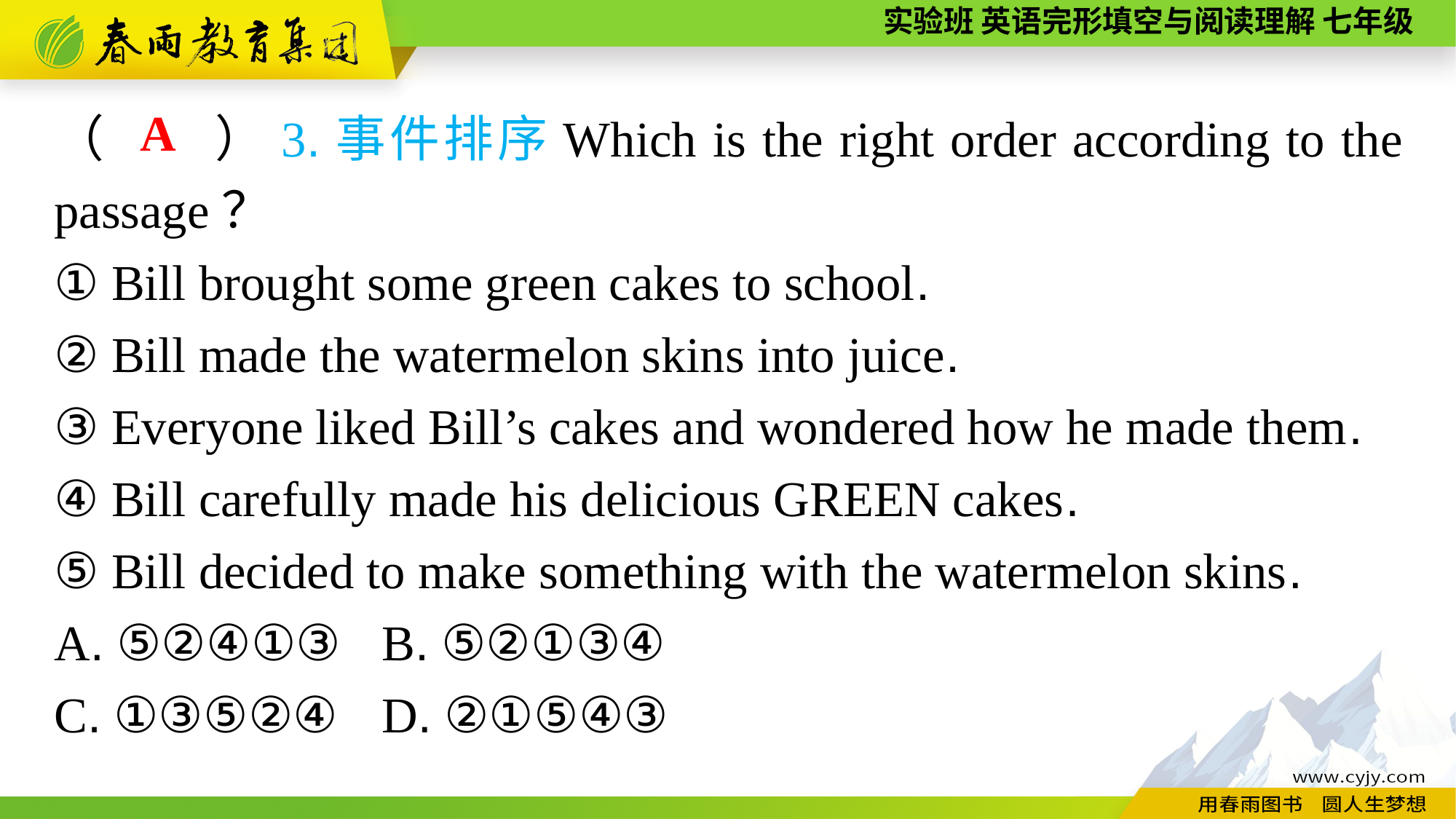

（　　）3.事件排序Which is the right order according to the passage？
① Bill brought some green cakes to school.
② Bill made the watermelon skins into juice.
③ Everyone liked Bill’s cakes and wondered how he made them.
④ Bill carefully made his delicious GREEN cakes.
⑤ Bill decided to make something with the watermelon skins.
A. ⑤②④①③	B. ⑤②①③④
C. ①③⑤②④	D. ②①⑤④③
A